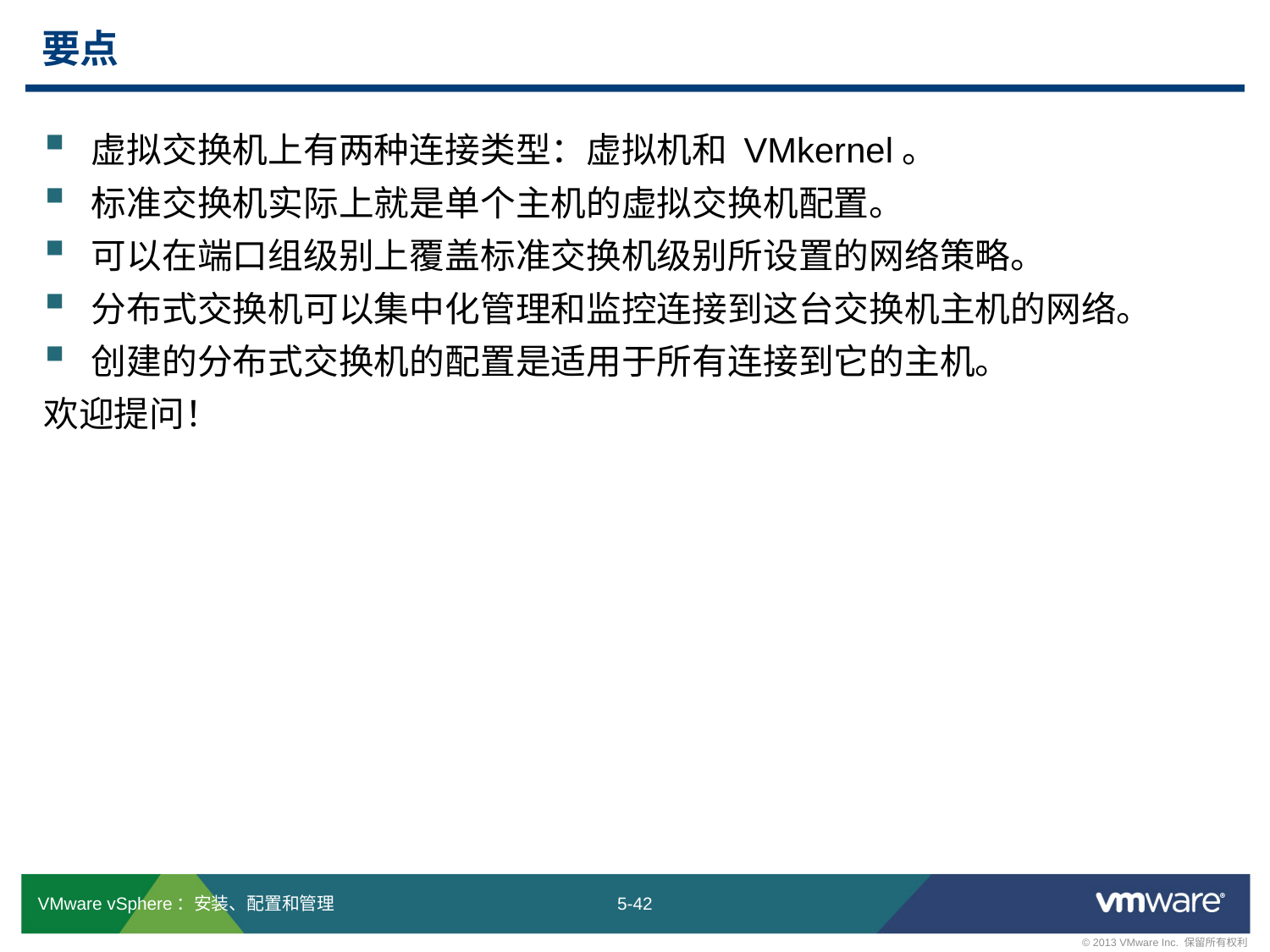

# 要点
虚拟交换机上有两种连接类型：虚拟机和 VMkernel。
标准交换机实际上就是单个主机的虚拟交换机配置。
可以在端口组级别上覆盖标准交换机级别所设置的网络策略。
分布式交换机可以集中化管理和监控连接到这台交换机主机的网络。
创建的分布式交换机的配置是适用于所有连接到它的主机。
欢迎提问！